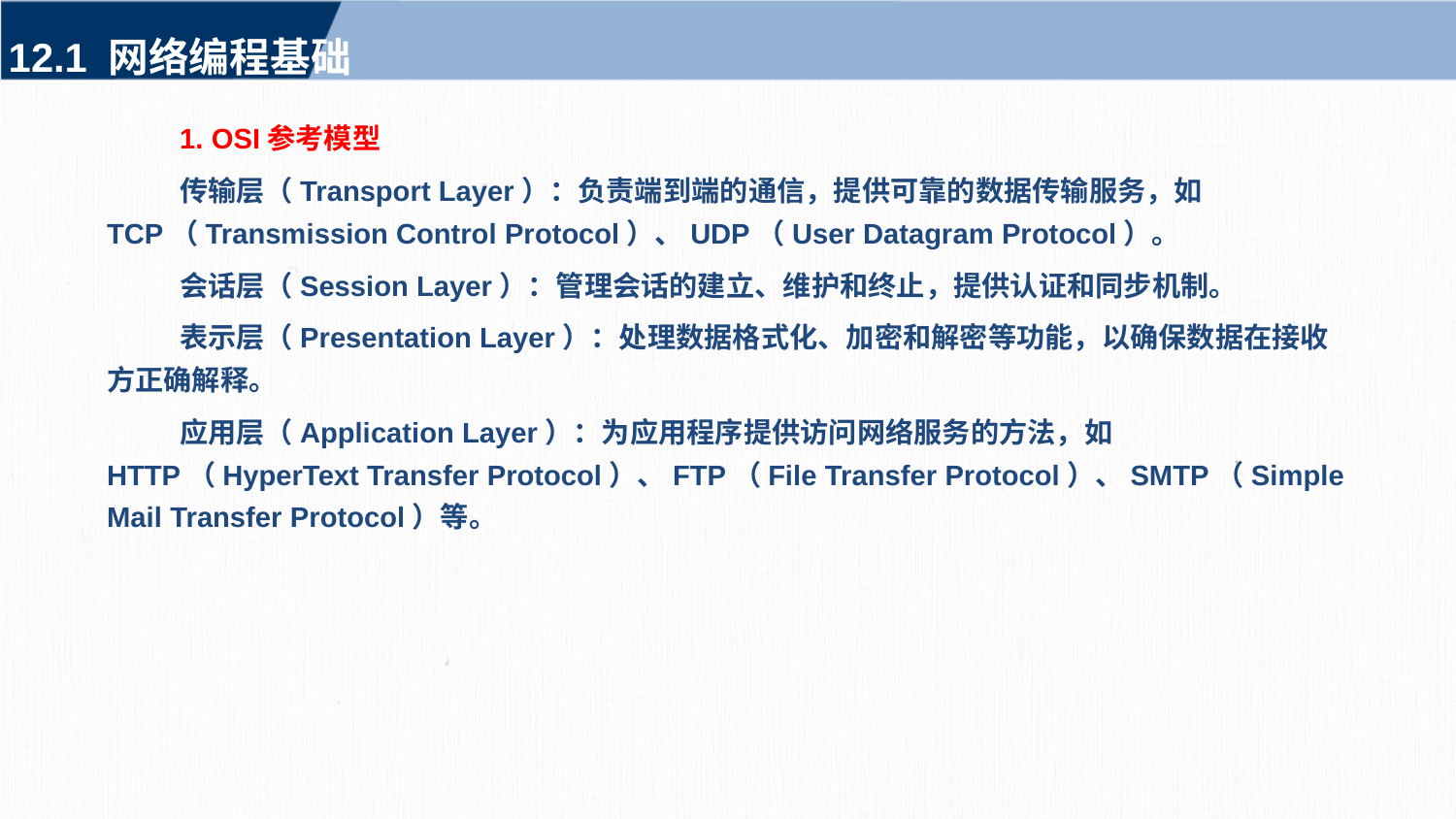

12.1 网络编程基础

1. OSI参考模型
传输层（Transport Layer）：负责端到端的通信，提供可靠的数据传输服务，如TCP（Transmission Control Protocol）、UDP（User Datagram Protocol）。
会话层（Session Layer）：管理会话的建立、维护和终止，提供认证和同步机制。
表示层（Presentation Layer）：处理数据格式化、加密和解密等功能，以确保数据在接收方正确解释。
应用层（Application Layer）：为应用程序提供访问网络服务的方法，如HTTP（HyperText Transfer Protocol）、FTP（File Transfer Protocol）、SMTP（Simple Mail Transfer Protocol）等。